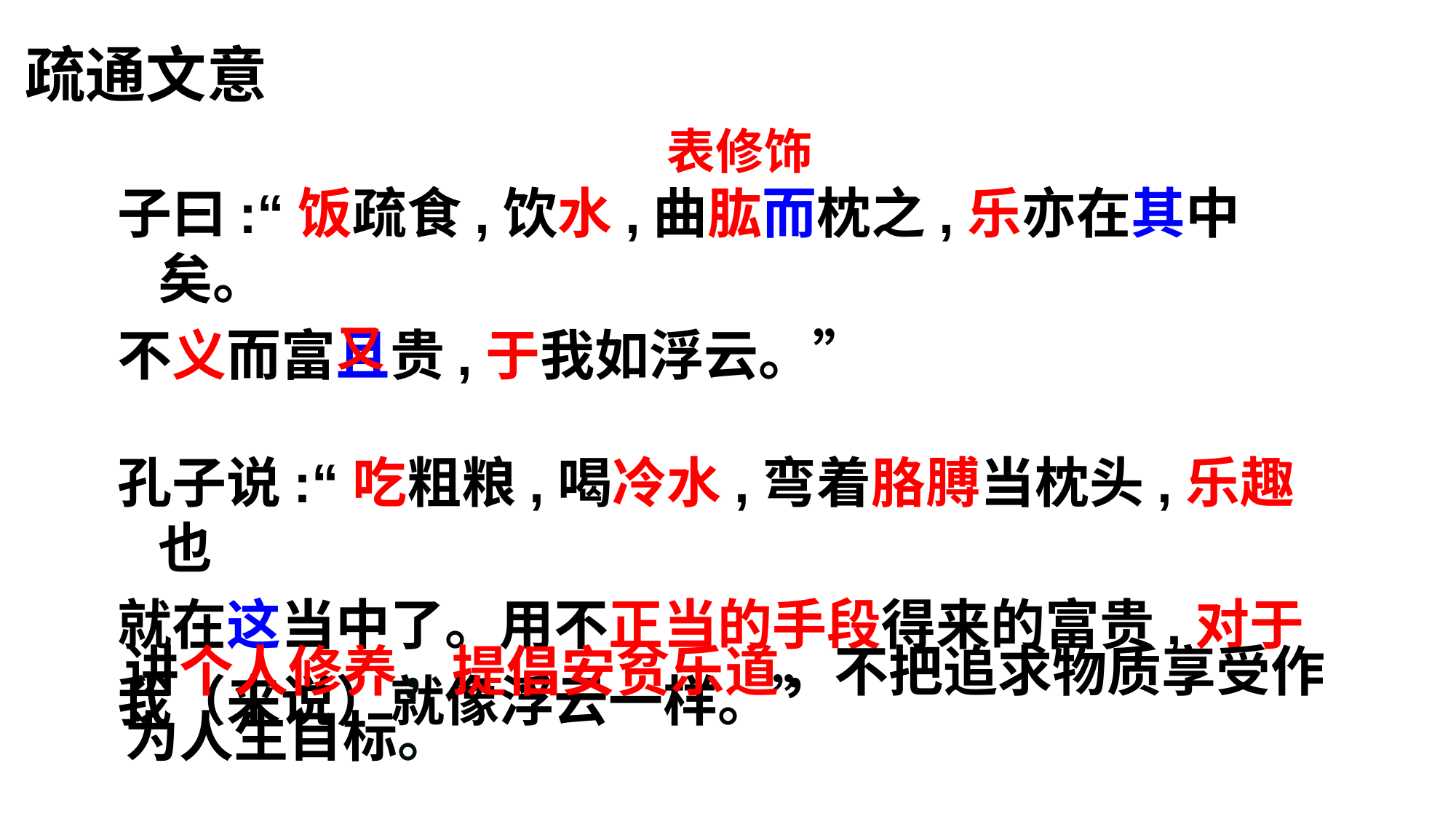

疏通文意
表修饰
子曰:“饭疏食,饮水,曲肱而枕之,乐亦在其中矣。
不义而富且贵,于我如浮云。”

孔子说:“吃粗粮,喝冷水,弯着胳膊当枕头,乐趣也
就在这当中了。用不正当的手段得来的富贵,对于
我（来说）就像浮云一样。”
又
讲个人修养，提倡安贫乐道，不把追求物质享受作为人生目标。